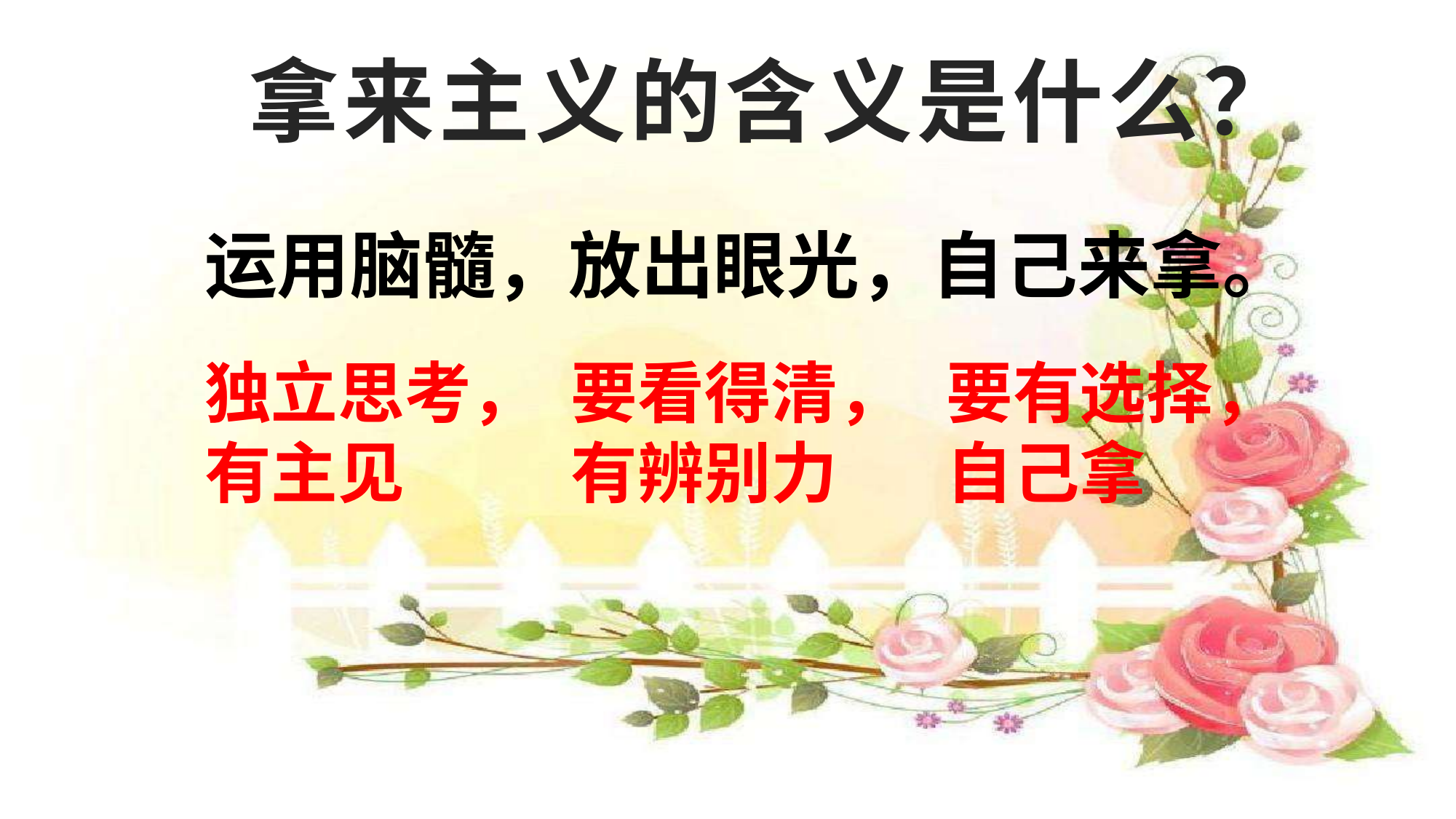

# 拿来主义的含义是什么？
运用脑髓，放出眼光，自己来拿。
独立思考，有主见
要看得清，有辨别力
要有选择，自己拿